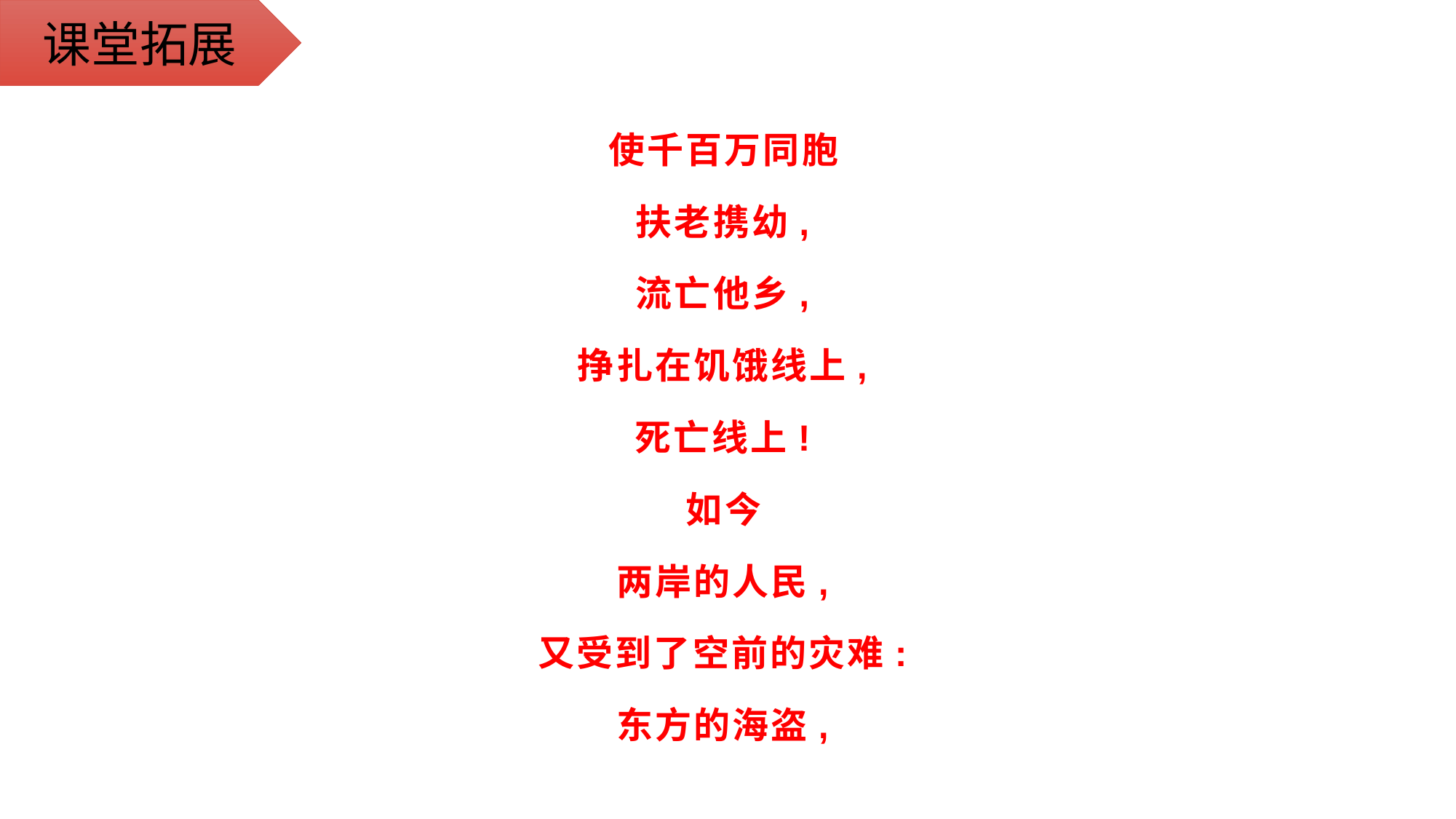

课堂拓展
使千百万同胞
扶老携幼,
流亡他乡,
挣扎在饥饿线上,
死亡线上!
如今
两岸的人民,
又受到了空前的灾难:
东方的海盗,